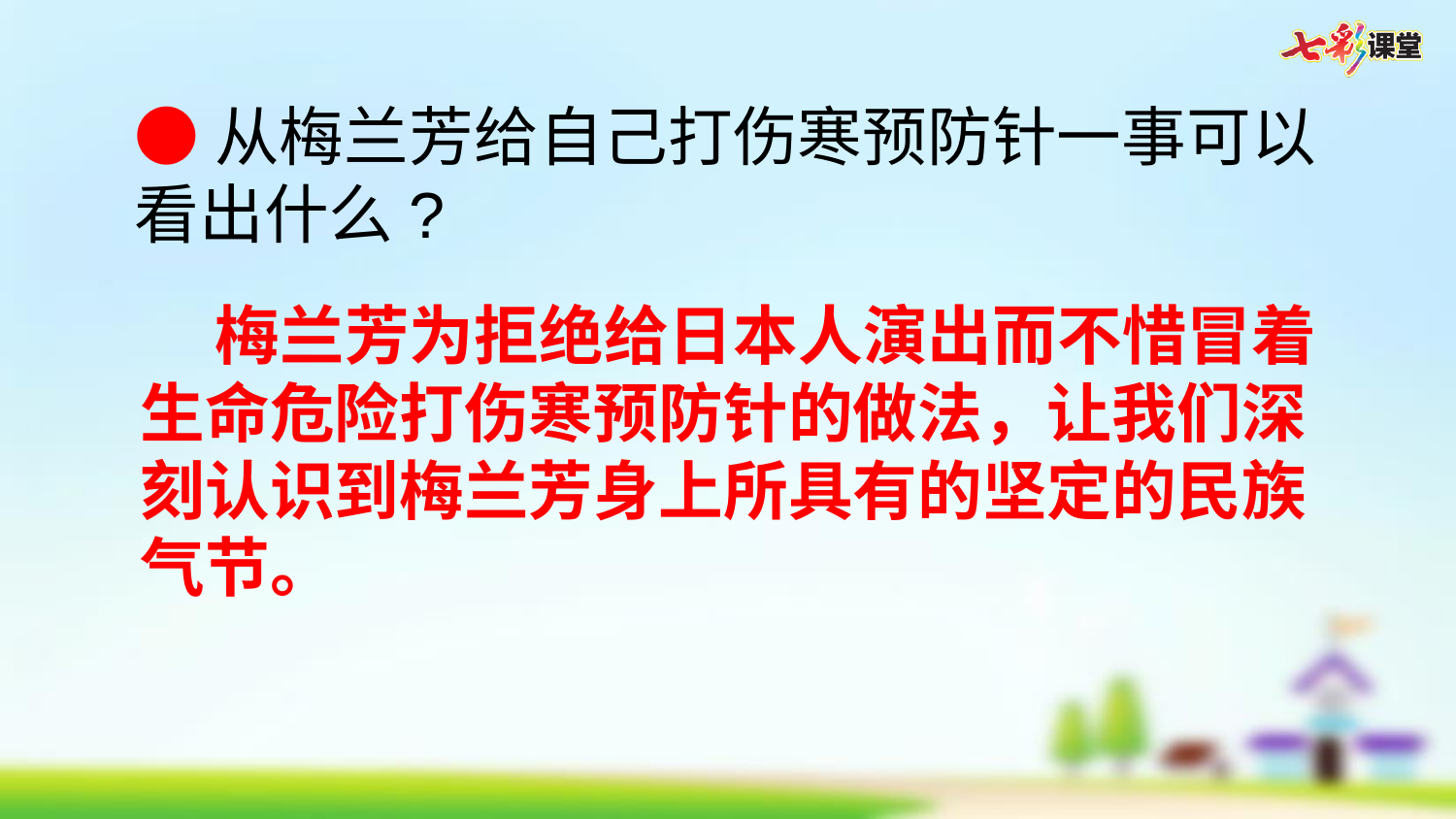

●从梅兰芳给自己打伤寒预防针一事可以看出什么?
    梅兰芳为拒绝给日本人演出而不惜冒着生命危险打伤寒预防针的做法，让我们深刻认识到梅兰芳身上所具有的坚定的民族气节。